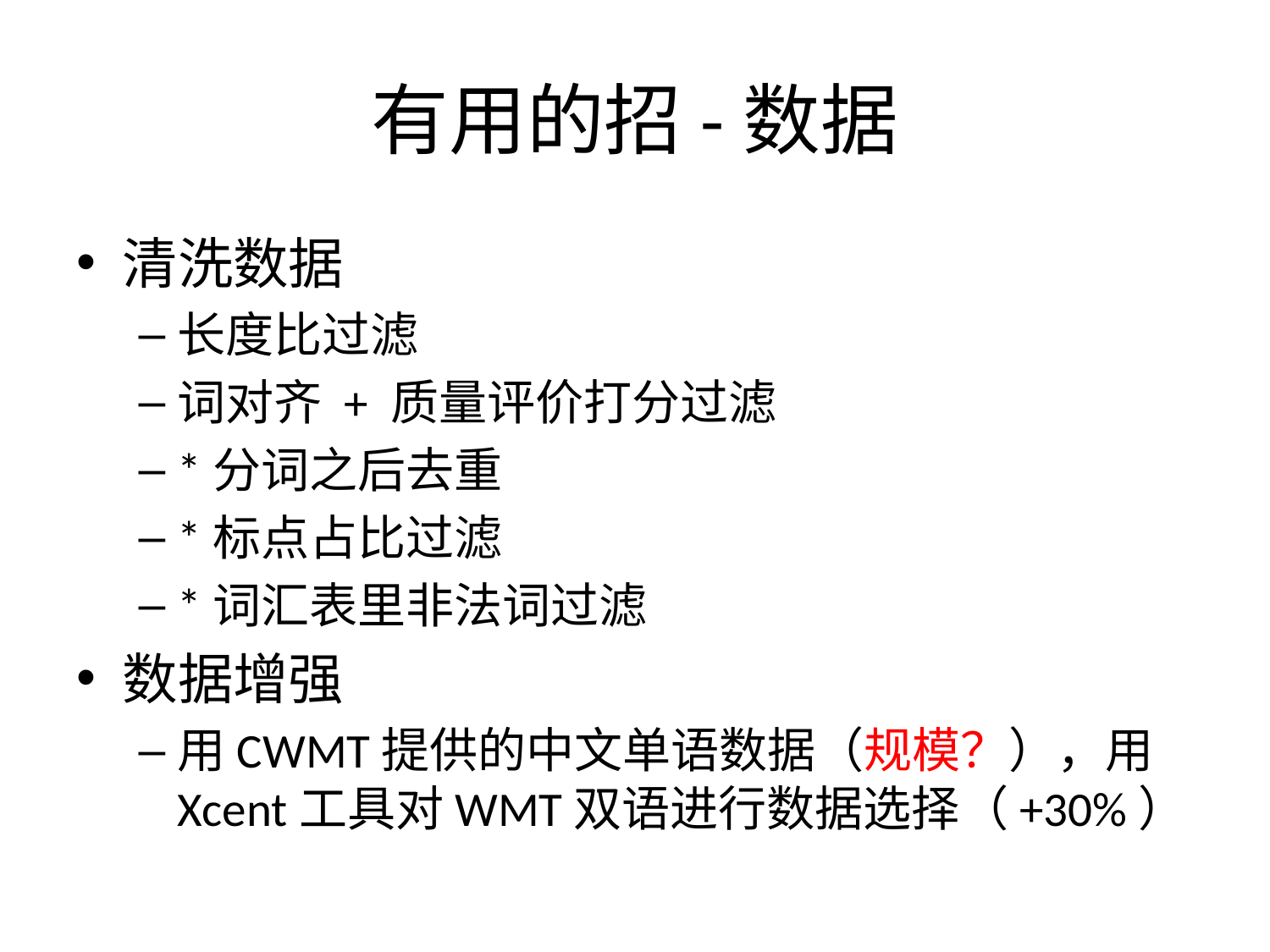

# 有用的招-数据
清洗数据
长度比过滤
词对齐 + 质量评价打分过滤
*分词之后去重
*标点占比过滤
*词汇表里非法词过滤
数据增强
用CWMT提供的中文单语数据（规模？），用Xcent工具对WMT双语进行数据选择（+30%）